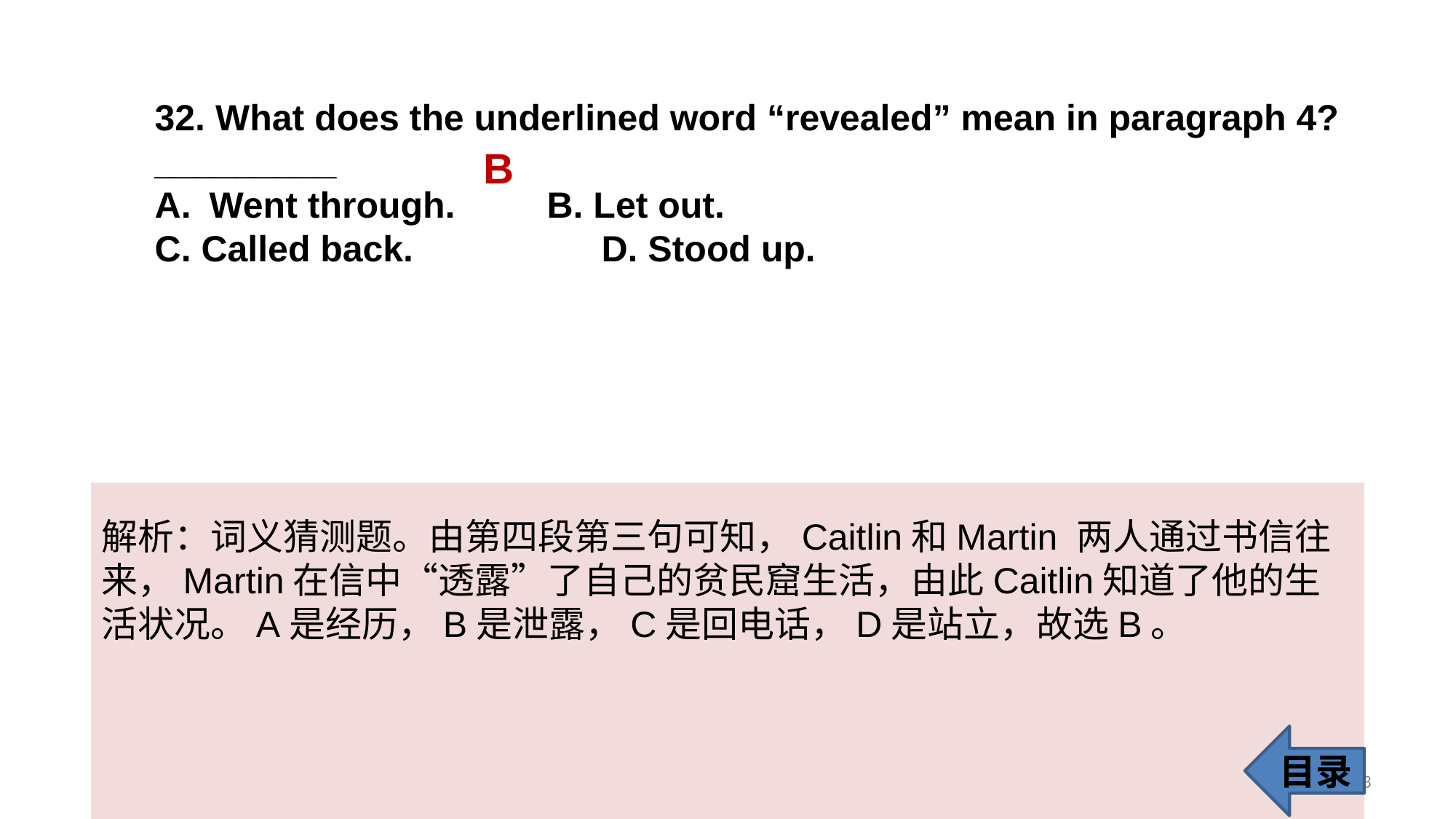

32. What does the underlined word “revealed” mean in paragraph 4?  _________
Went through. 	 B. Let out.
C. Called back.		 D. Stood up.
B

解析：词义猜测题。由第四段第三句可知，Caitlin和Martin 两人通过书信往来，Martin在信中“透露”了自己的贫民窟生活，由此Caitlin知道了他的生活状况。A是经历，B是泄露，C是回电话，D是站立，故选B。
目录
33